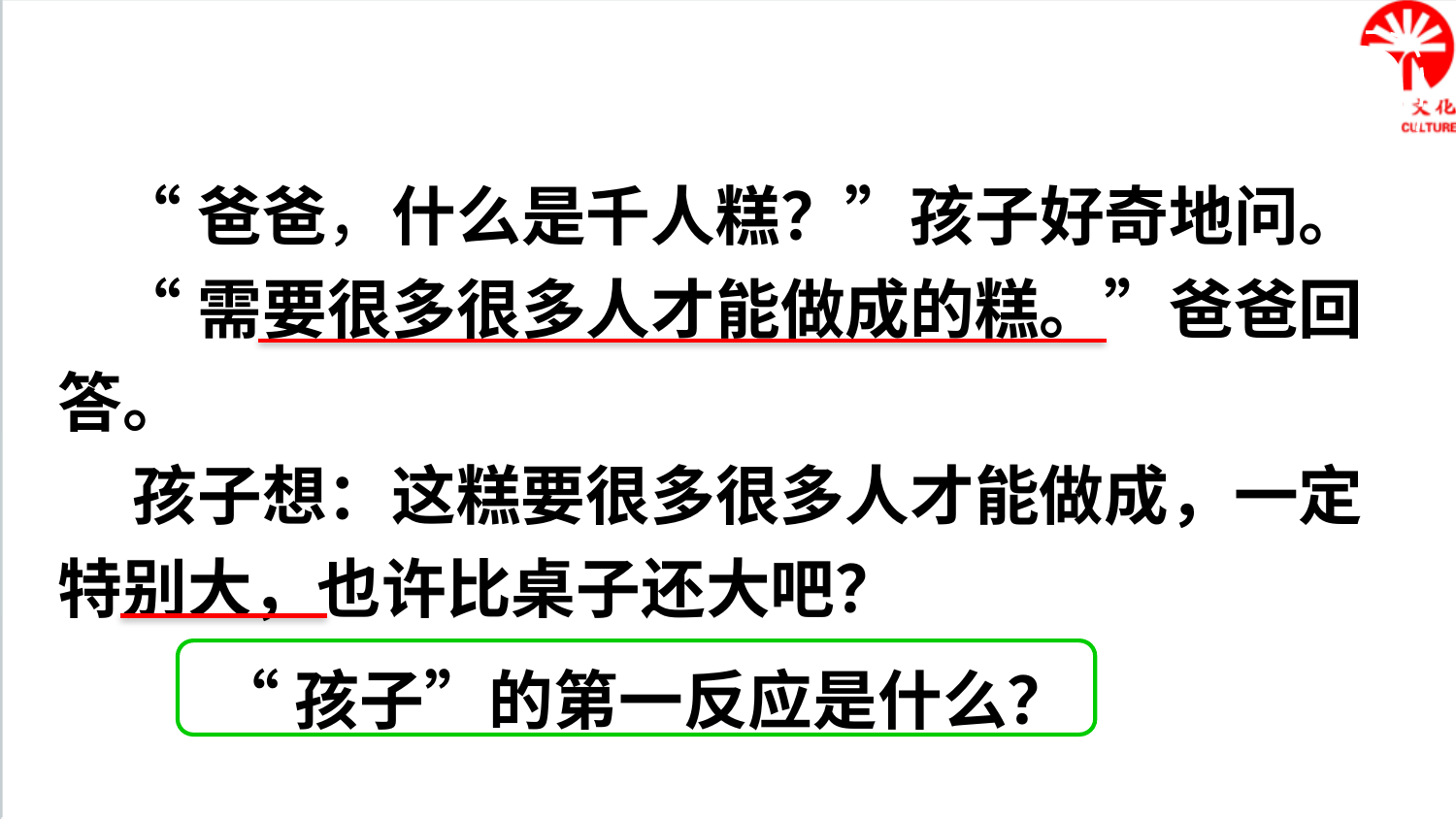

“爸爸，什么是千人糕？”孩子好奇地问。
    “需要很多很多人才能做成的糕。”爸爸回答。
    孩子想：这糕要很多很多人才能做成，一定特别大，也许比桌子还大吧？

“孩子”的第一反应是什么？